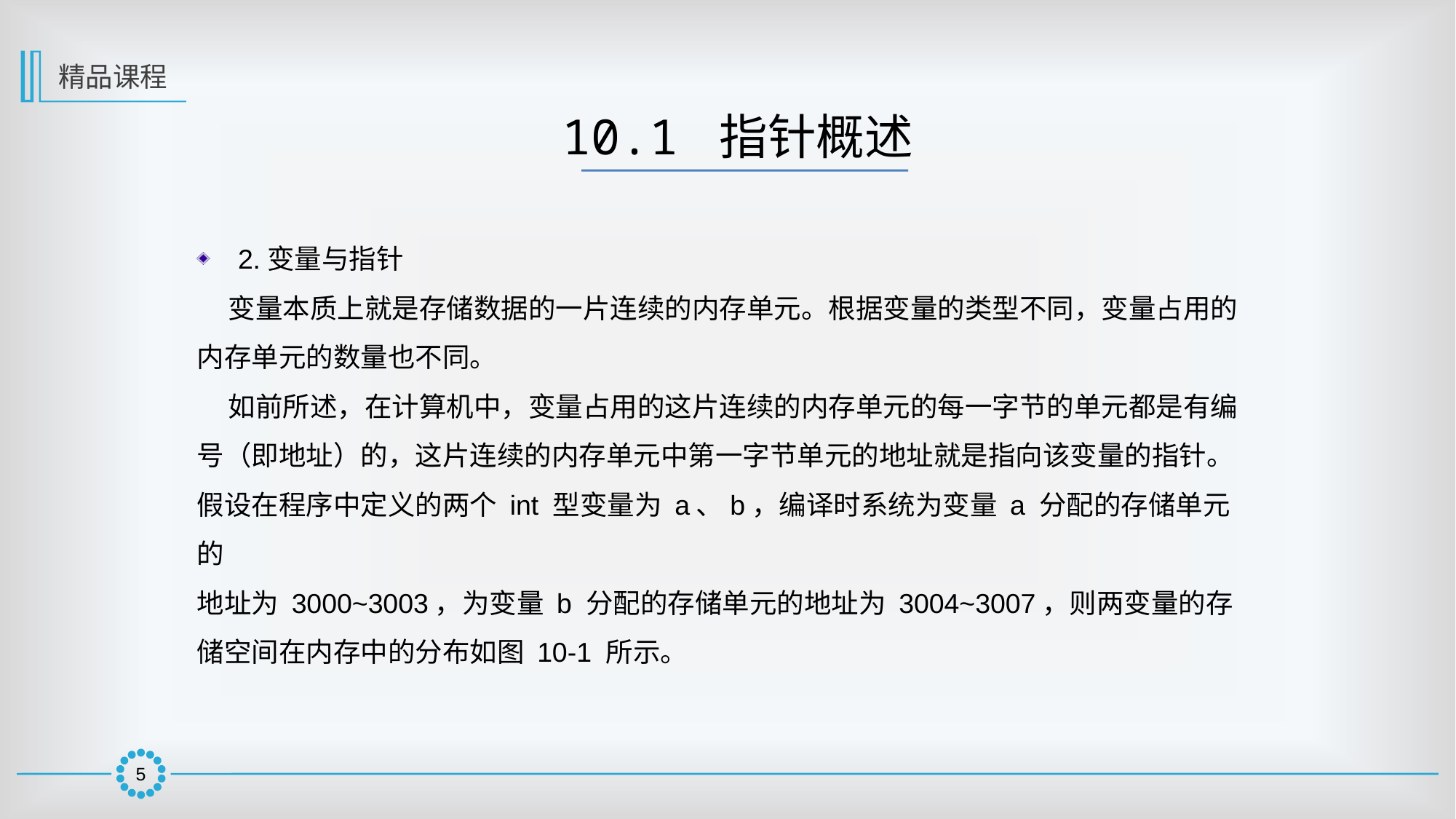

精品课程
10.1 指针概述

2.变量与指针
    变量本质上就是存储数据的一片连续的内存单元。根据变量的类型不同，变量占用的内存单元的数量也不同。
    如前所述，在计算机中，变量占用的这片连续的内存单元的每一字节的单元都是有编号（即地址）的，这片连续的内存单元中第一字节单元的地址就是指向该变量的指针。
假设在程序中定义的两个 int 型变量为 a、b，编译时系统为变量 a 分配的存储单元的
地址为 3000~3003，为变量 b 分配的存储单元的地址为 3004~3007，则两变量的存储空间在内存中的分布如图 10-1 所示。

5